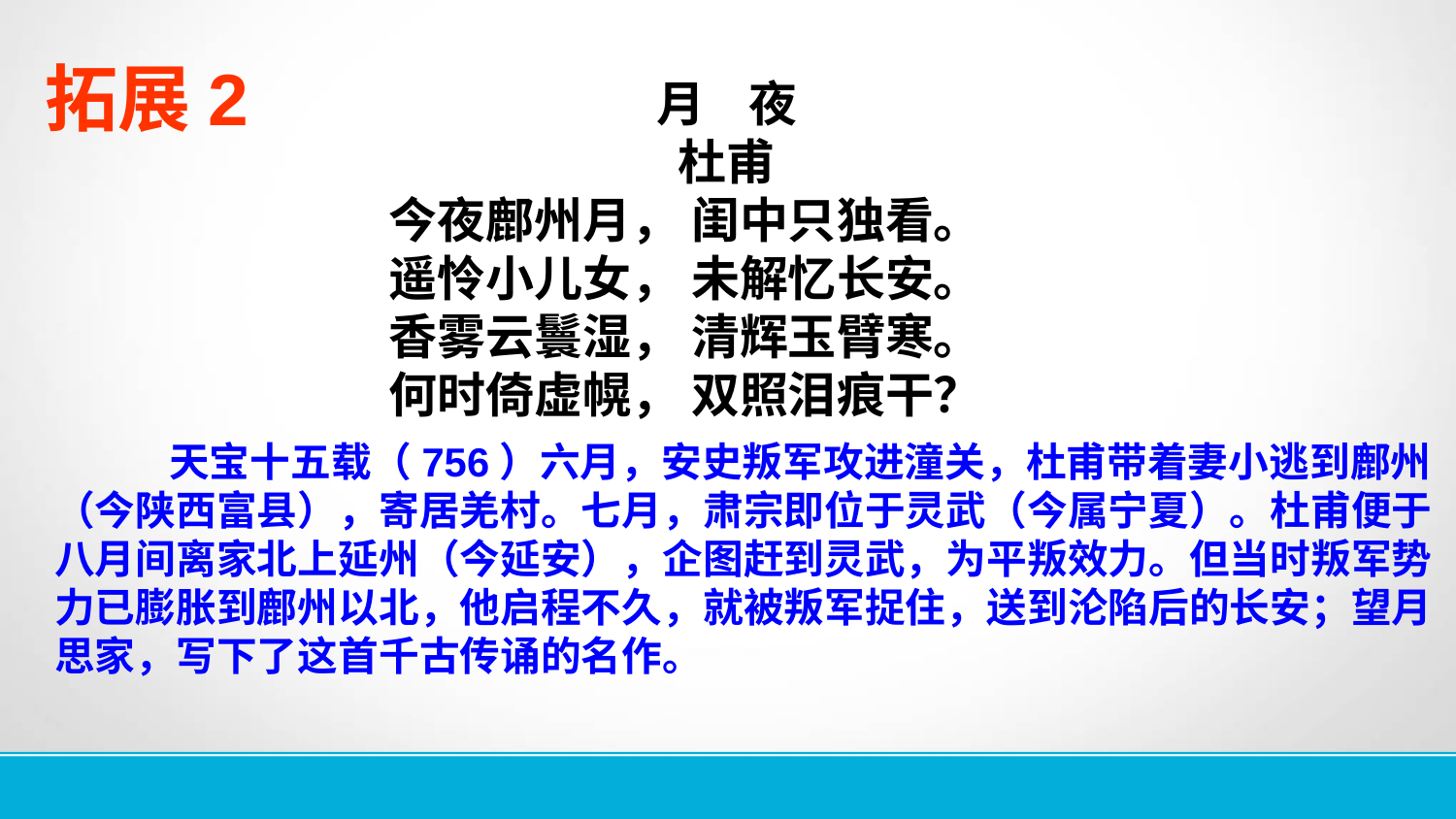

拓展2
月    夜
杜甫
　　      今夜鄜州月， 闺中只独看。
　　      遥怜小儿女， 未解忆长安。
　　      香雾云鬟湿， 清辉玉臂寒。
　　      何时倚虚幌， 双照泪痕干？
天宝十五载（756）六月，安史叛军攻进潼关，杜甫带着妻小逃到鄜州（今陕西富县），寄居羌村。七月，肃宗即位于灵武（今属宁夏）。杜甫便于八月间离家北上延州（今延安），企图赶到灵武，为平叛效力。但当时叛军势力已膨胀到鄜州以北，他启程不久，就被叛军捉住，送到沦陷后的长安；望月思家，写下了这首千古传诵的名作。